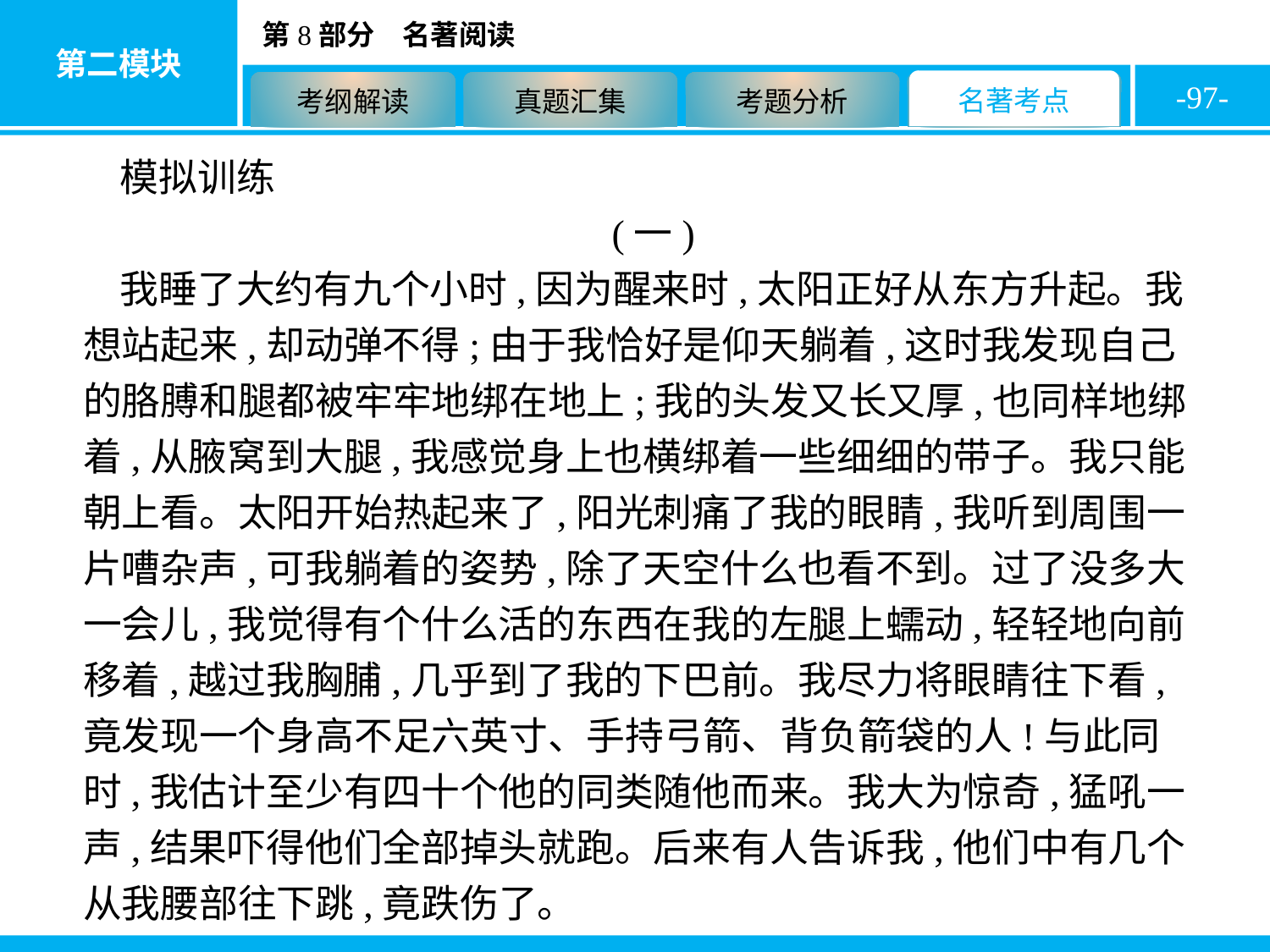

-97-
模拟训练
(一)
我睡了大约有九个小时,因为醒来时,太阳正好从东方升起。我想站起来,却动弹不得;由于我恰好是仰天躺着,这时我发现自己的胳膊和腿都被牢牢地绑在地上;我的头发又长又厚,也同样地绑着,从腋窝到大腿,我感觉身上也横绑着一些细细的带子。我只能朝上看。太阳开始热起来了,阳光刺痛了我的眼睛,我听到周围一片嘈杂声,可我躺着的姿势,除了天空什么也看不到。过了没多大一会儿,我觉得有个什么活的东西在我的左腿上蠕动,轻轻地向前移着,越过我胸脯,几乎到了我的下巴前。我尽力将眼睛往下看,竟发现一个身高不足六英寸、手持弓箭、背负箭袋的人!与此同时,我估计至少有四十个他的同类随他而来。我大为惊奇,猛吼一声,结果吓得他们全部掉头就跑。后来有人告诉我,他们中有几个从我腰部往下跳,竟跌伤了。